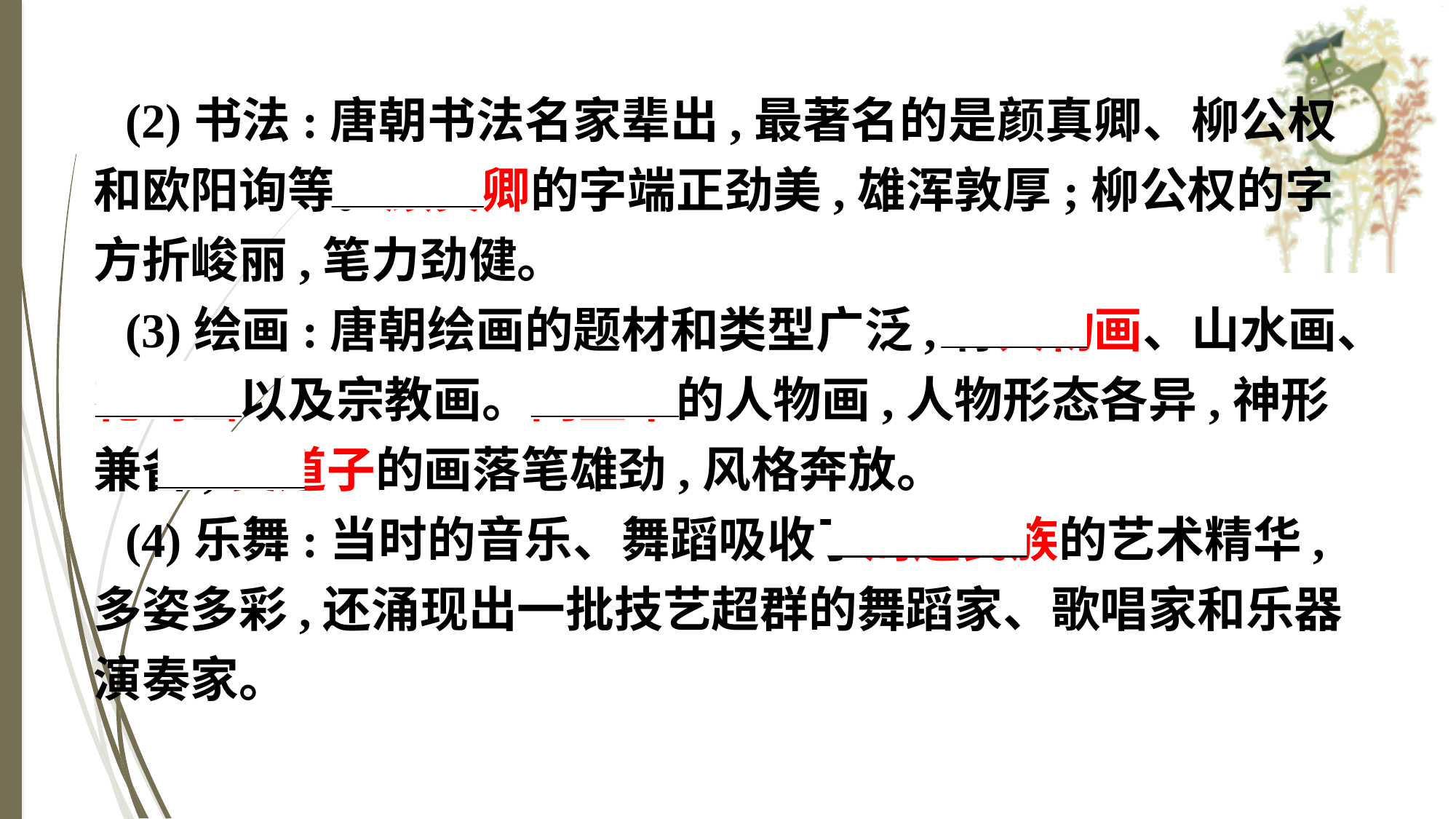

(2)书法:唐朝书法名家辈出,最著名的是颜真卿、柳公权和欧阳询等。颜真卿的字端正劲美,雄浑敦厚;柳公权的字方折峻丽,笔力劲健。
(3)绘画:唐朝绘画的题材和类型广泛,有人物画、山水画、花鸟画以及宗教画。阎立本的人物画,人物形态各异,神形兼备;吴道子的画落笔雄劲,风格奔放。
(4)乐舞:当时的音乐、舞蹈吸收了周边民族的艺术精华,多姿多彩,还涌现出一批技艺超群的舞蹈家、歌唱家和乐器演奏家。